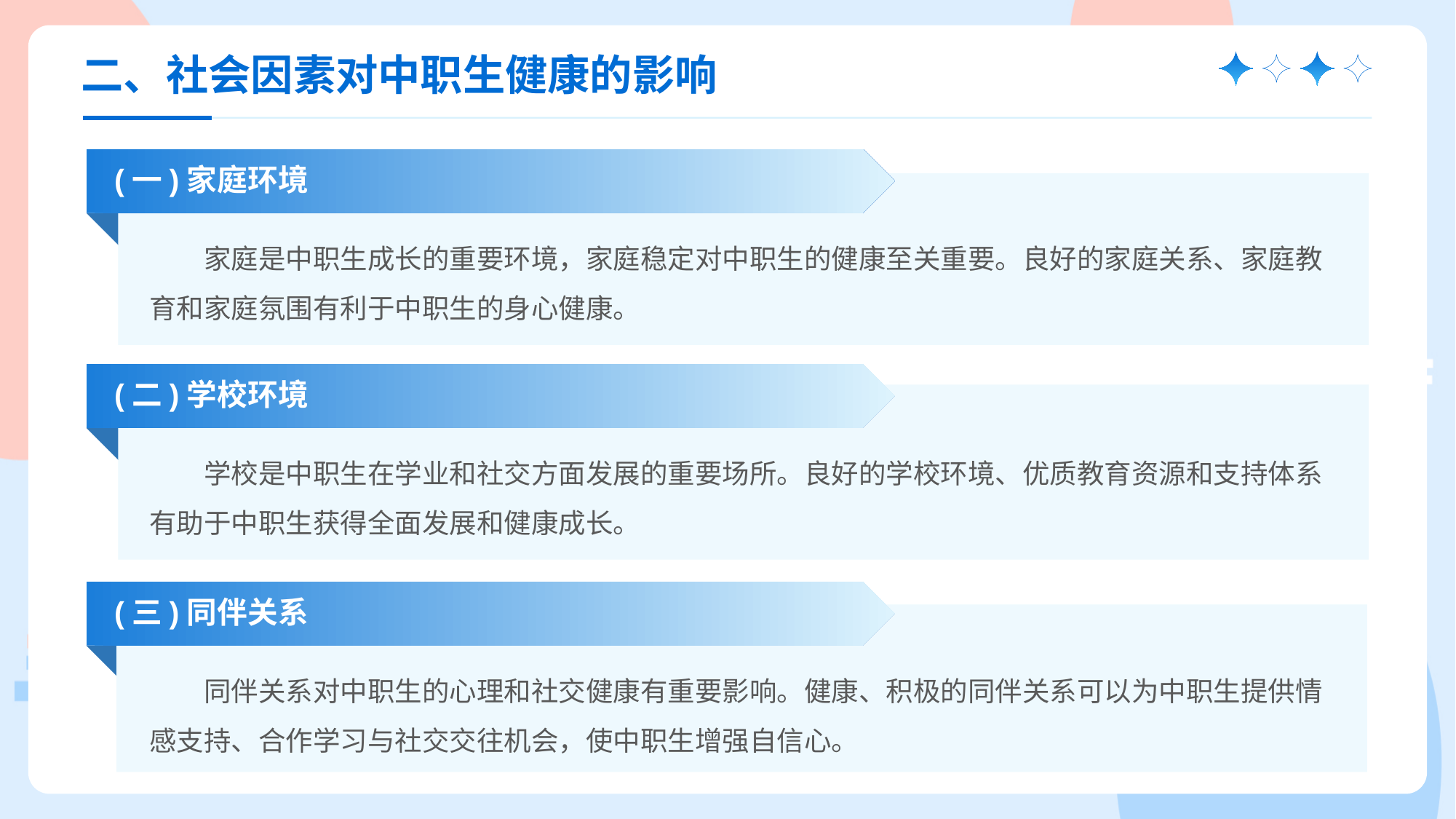

二、社会因素对中职生健康的影响
(一)家庭环境

家庭是中职生成长的重要环境，家庭稳定对中职生的健康至关重要。良好的家庭关系、家庭教育和家庭氛围有利于中职生的身心健康。
(二)学校环境

学校是中职生在学业和社交方面发展的重要场所。良好的学校环境、优质教育资源和支持体系有助于中职生获得全面发展和健康成长。
(三)同伴关系

同伴关系对中职生的心理和社交健康有重要影响。健康、积极的同伴关系可以为中职生提供情感支持、合作学习与社交交往机会，使中职生增强自信心。